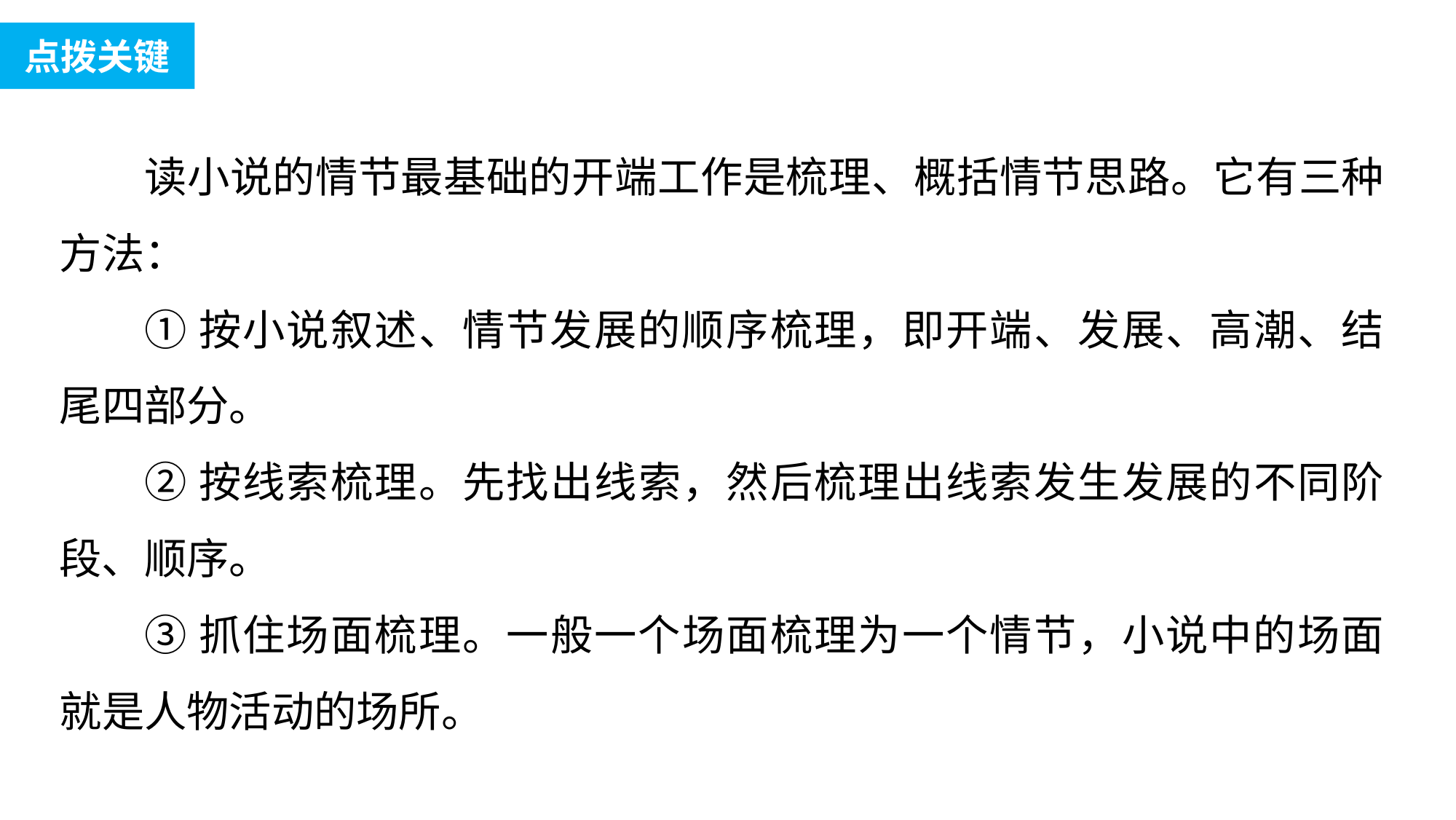

点拨关键
读小说的情节最基础的开端工作是梳理、概括情节思路。它有三种方法：
①按小说叙述、情节发展的顺序梳理，即开端、发展、高潮、结尾四部分。
②按线索梳理。先找出线索，然后梳理出线索发生发展的不同阶段、顺序。
③抓住场面梳理。一般一个场面梳理为一个情节，小说中的场面就是人物活动的场所。